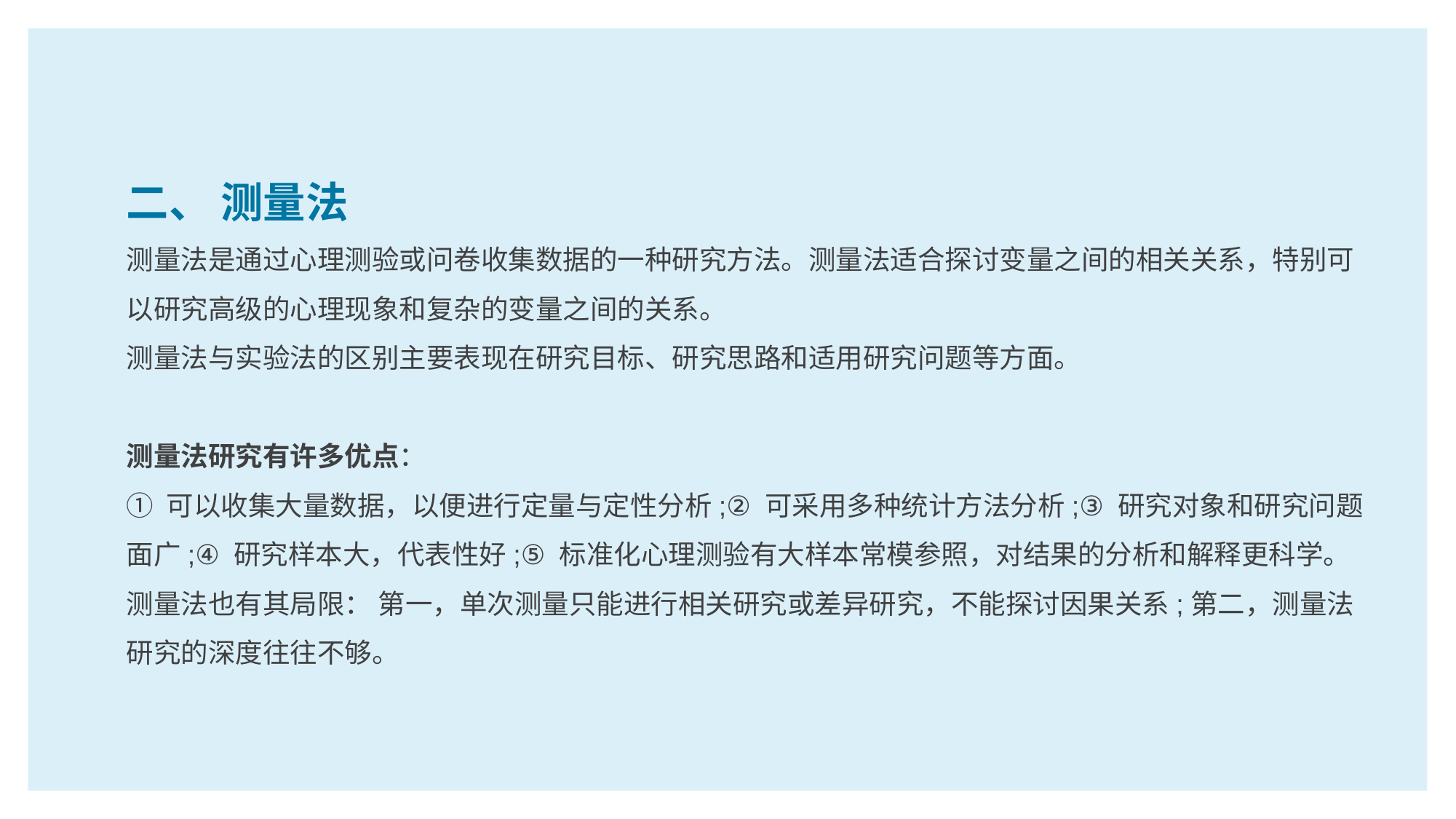

二、 测量法
测量法是通过心理测验或问卷收集数据的一种研究方法。测量法适合探讨变量之间的相关关系，特别可以研究高级的心理现象和复杂的变量之间的关系。
测量法与实验法的区别主要表现在研究目标、研究思路和适用研究问题等方面。

测量法研究有许多优点：
① 可以收集大量数据，以便进行定量与定性分析;② 可采用多种统计方法分析;③ 研究对象和研究问题面广;④ 研究样本大，代表性好;⑤ 标准化心理测验有大样本常模参照，对结果的分析和解释更科学。
测量法也有其局限： 第一，单次测量只能进行相关研究或差异研究，不能探讨因果关系;第二，测量法研究的深度往往不够。